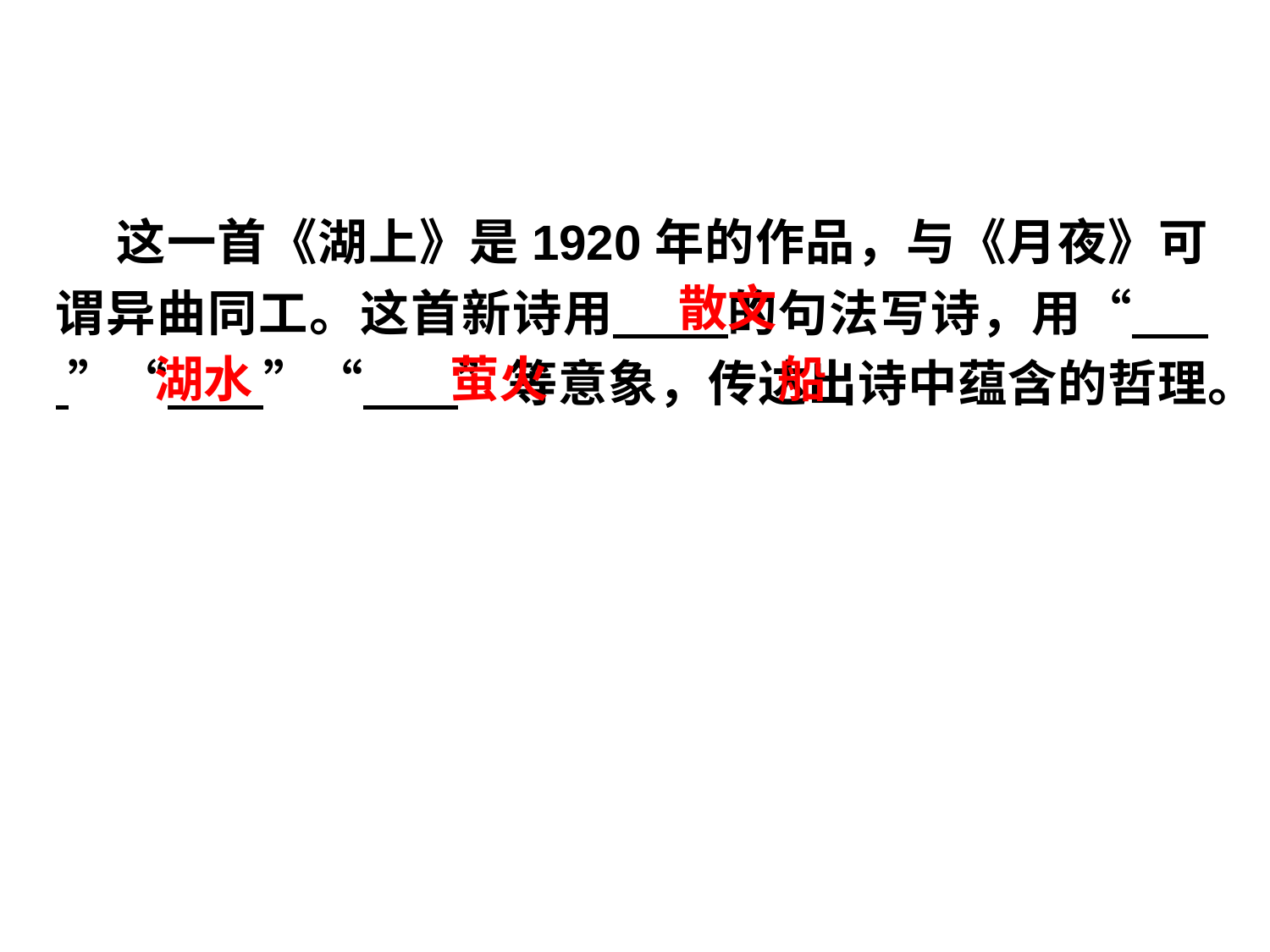

这一首《湖上》是1920年的作品，与《月夜》可谓异曲同工。这首新诗用         的句法写诗，用“        ”“        ”“        ”等意象，传达出诗中蕴含的哲理。
散文
湖水
萤火
船